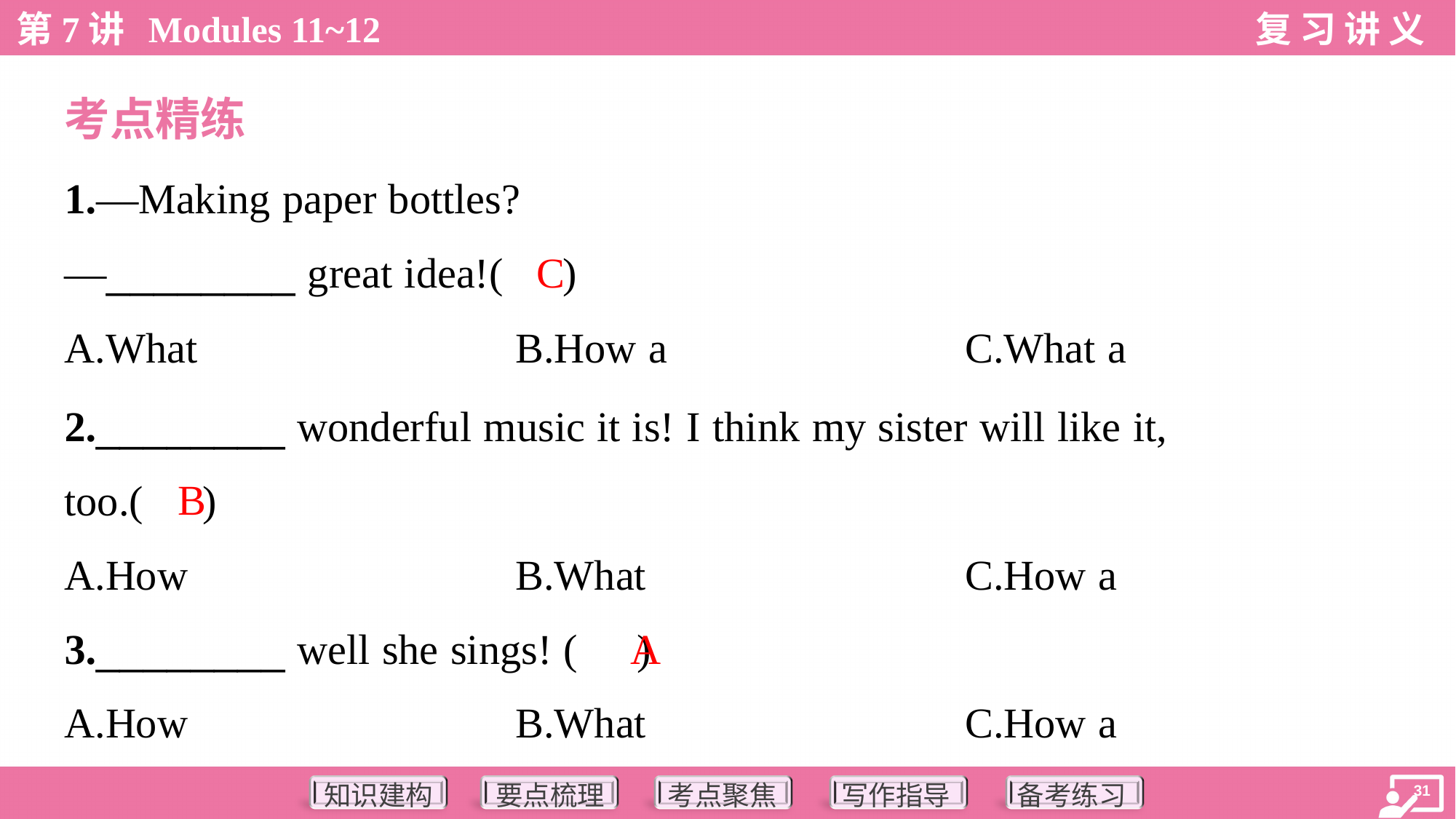

考点精练
1.—Making paper bottles?
—________ great idea!(     )
C
A.What	B.How a	C.What a
2.________ wonderful music it is! I think my sister will like it,
too.(     )
B
A.How	B.What	C.How a
A
3.________ well she sings! (     )
A.How	B.What	C.How a